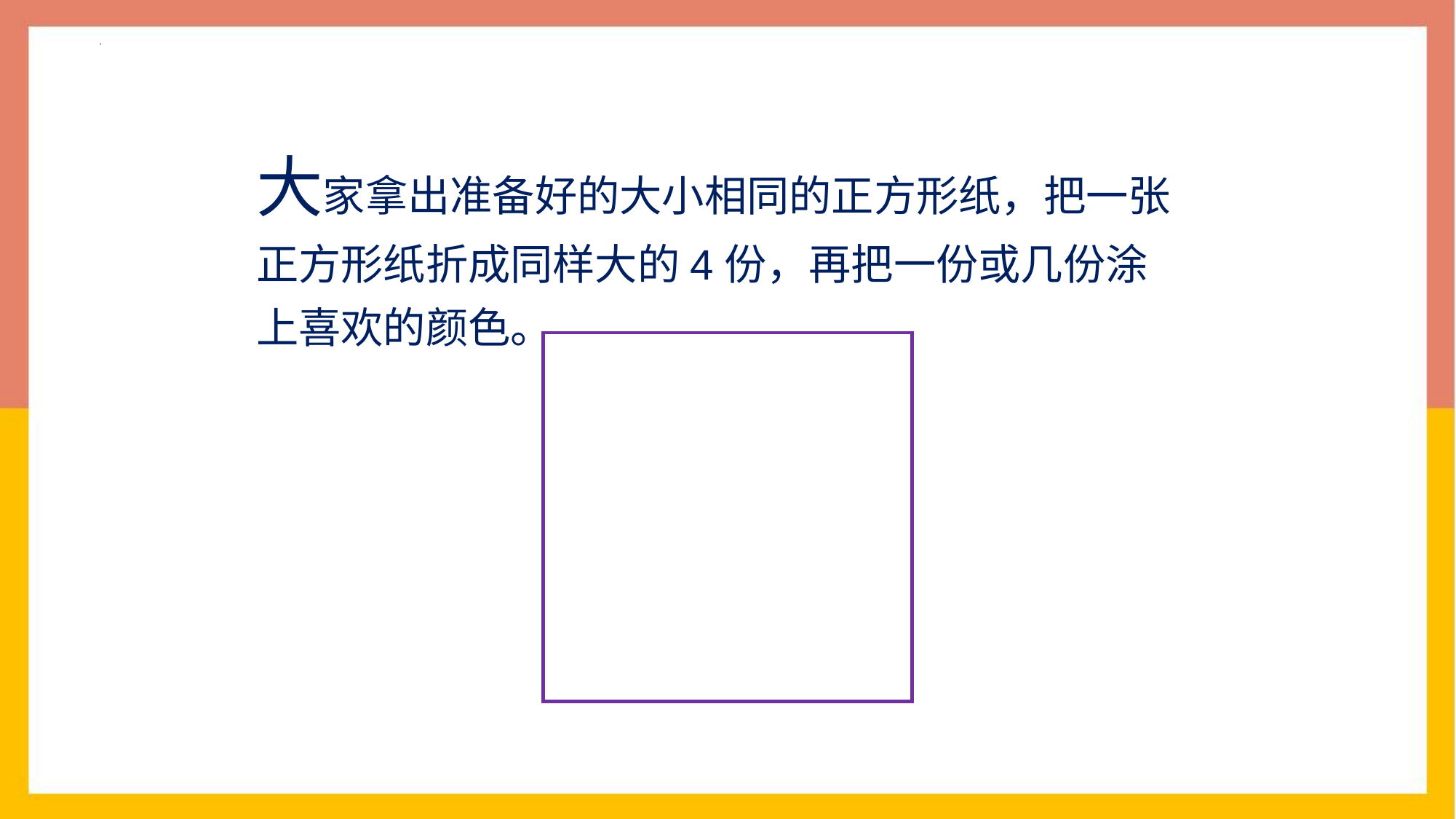

大家拿出准备好的大小相同的正方形纸，把一张正方形纸折成同样大的4份，再把一份或几份涂上喜欢的颜色。